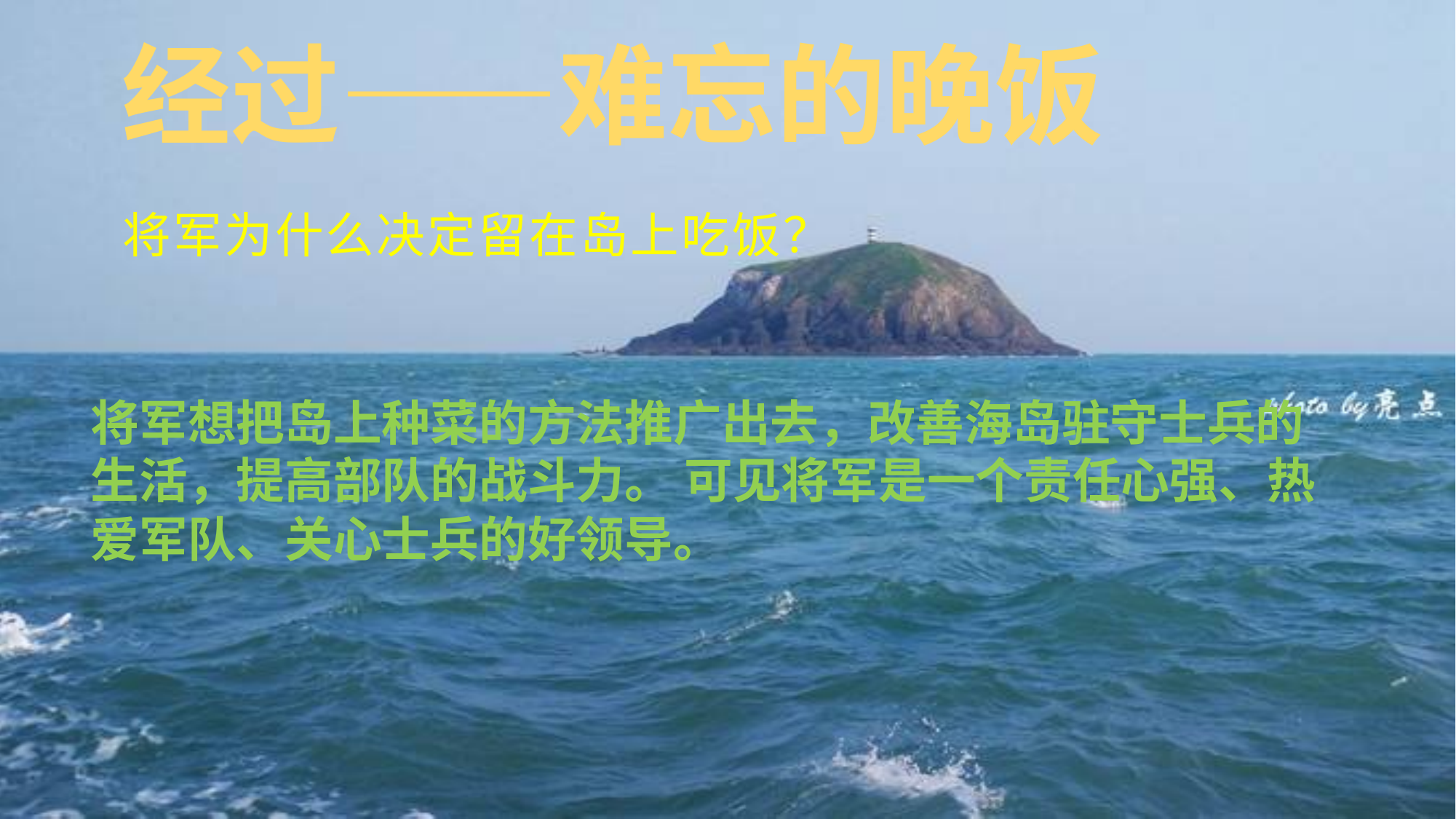

经过——难忘的晚饭
#
将军为什么决定留在岛上吃饭？
将军想把岛上种菜的方法推广出去，改善海岛驻守士兵的生活，提高部队的战斗力。 可见将军是一个责任心强、热爱军队、关心士兵的好领导。